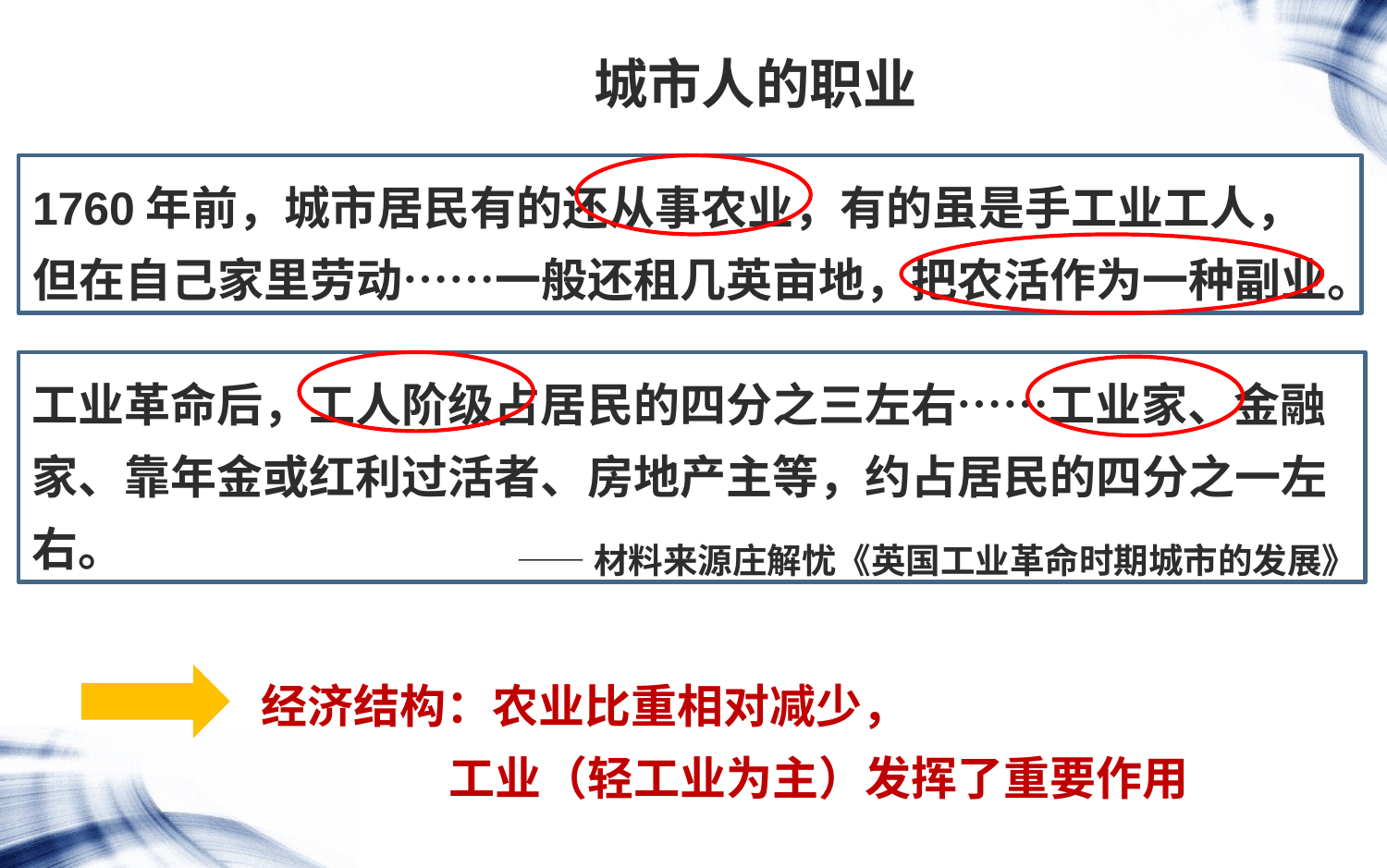

城市人的职业
1760年前，城市居民有的还从事农业，有的虽是手工业工人，但在自己家里劳动……一般还租几英亩地，把农活作为一种副业。

工业革命后，工人阶级占居民的四分之三左右……工业家、金融家、靠年金或红利过活者、房地产主等，约占居民的四分之一左右。

——材料来源庄解忧《英国工业革命时期城市的发展》
经济结构：农业比重相对减少，
                 工业（轻工业为主）发挥了重要作用